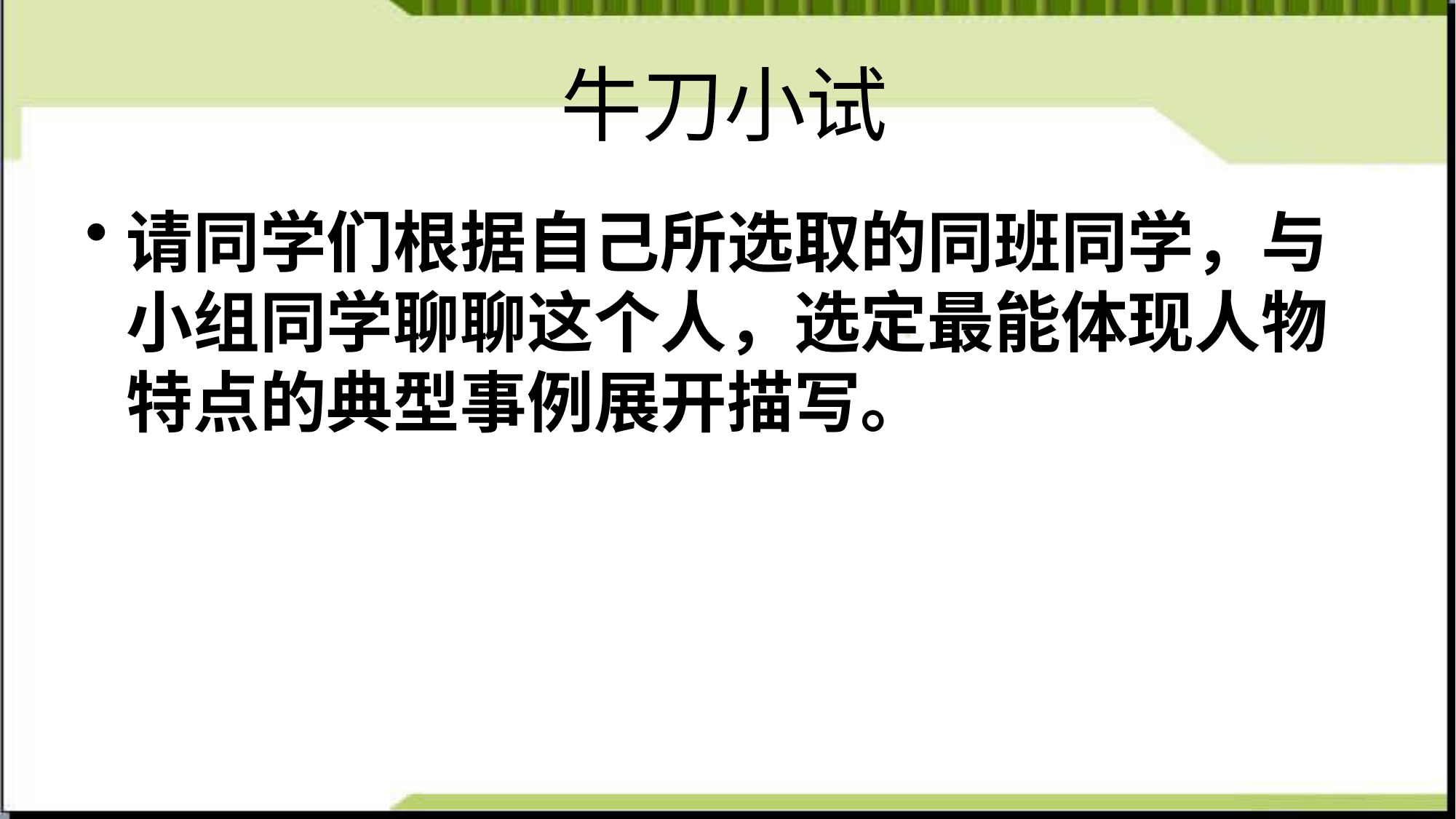

# 牛刀小试
请同学们根据自己所选取的同班同学，与小组同学聊聊这个人，选定最能体现人物特点的典型事例展开描写。